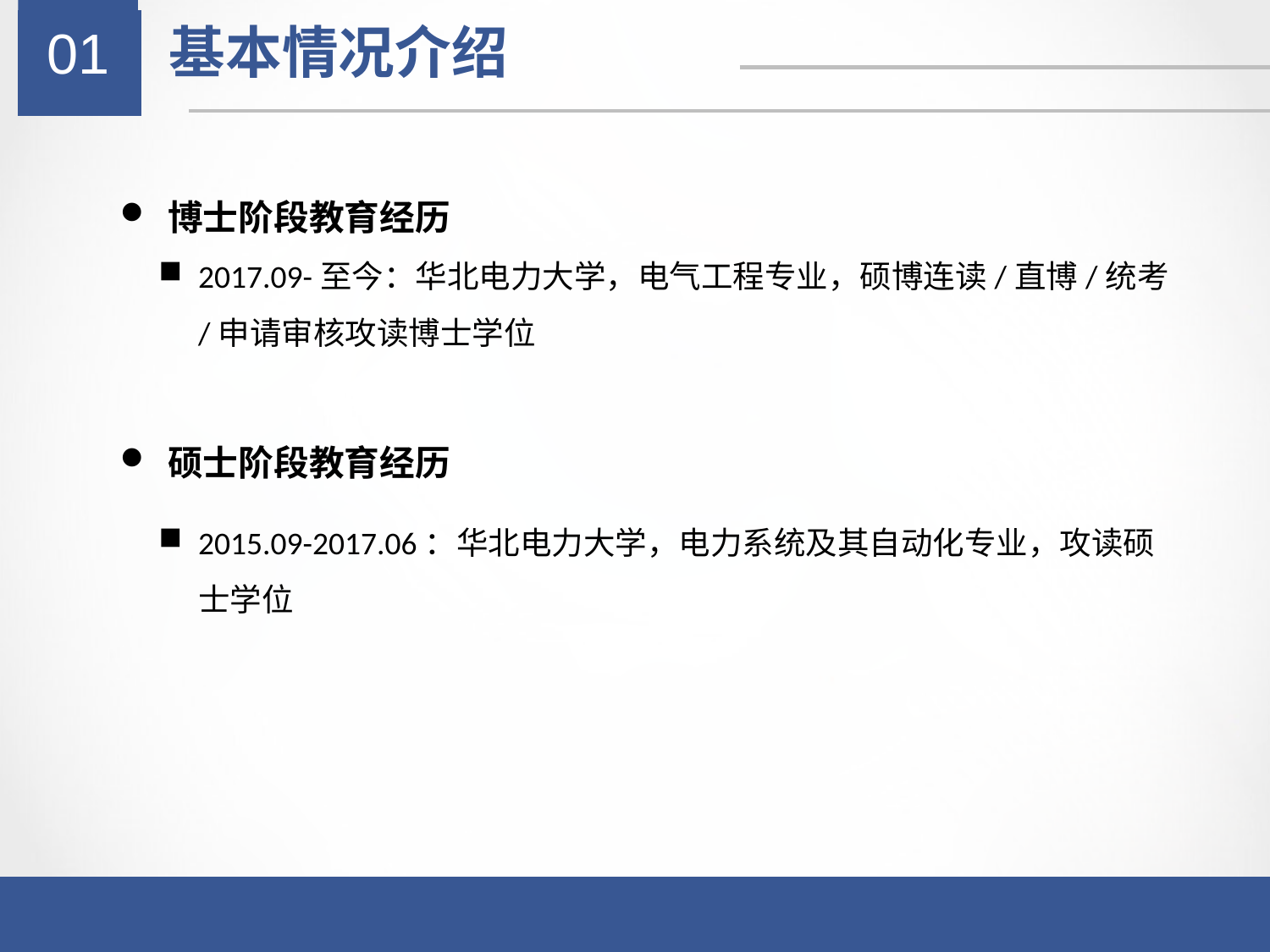

01
基本情况介绍
博士阶段教育经历
2017.09-至今：华北电力大学，电气工程专业，硕博连读/直博/统考/申请审核攻读博士学位

硕士阶段教育经历
2015.09-2017.06：华北电力大学，电力系统及其自动化专业，攻读硕士学位